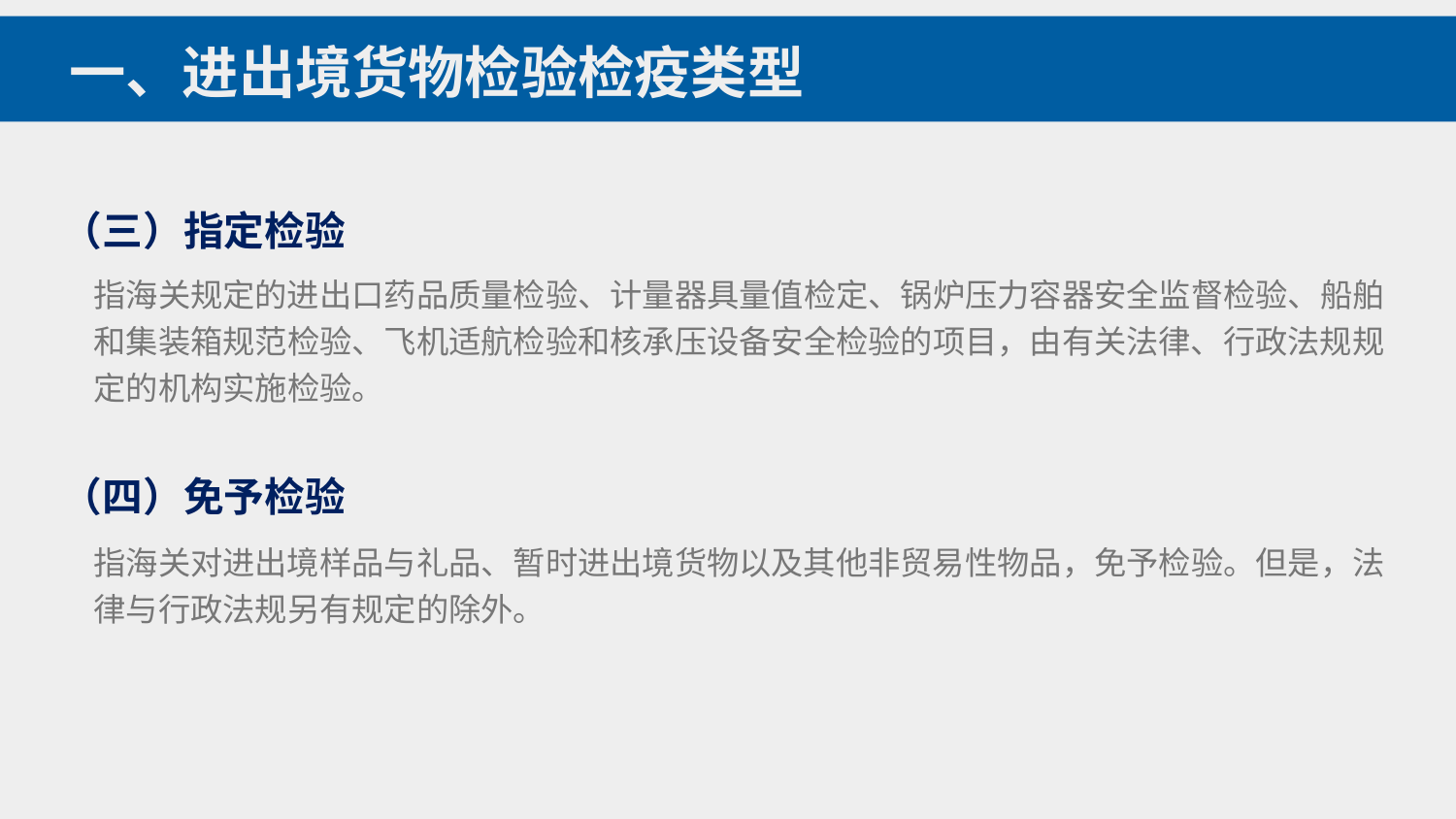

一、进出境货物检验检疫类型
（三）指定检验
指海关规定的进出口药品质量检验、计量器具量值检定、锅炉压力容器安全监督检验、船舶和集装箱规范检验、飞机适航检验和核承压设备安全检验的项目，由有关法律、行政法规规定的机构实施检验。
（四）免予检验
指海关对进出境样品与礼品、暂时进出境货物以及其他非贸易性物品，免予检验。但是，法律与行政法规另有规定的除外。